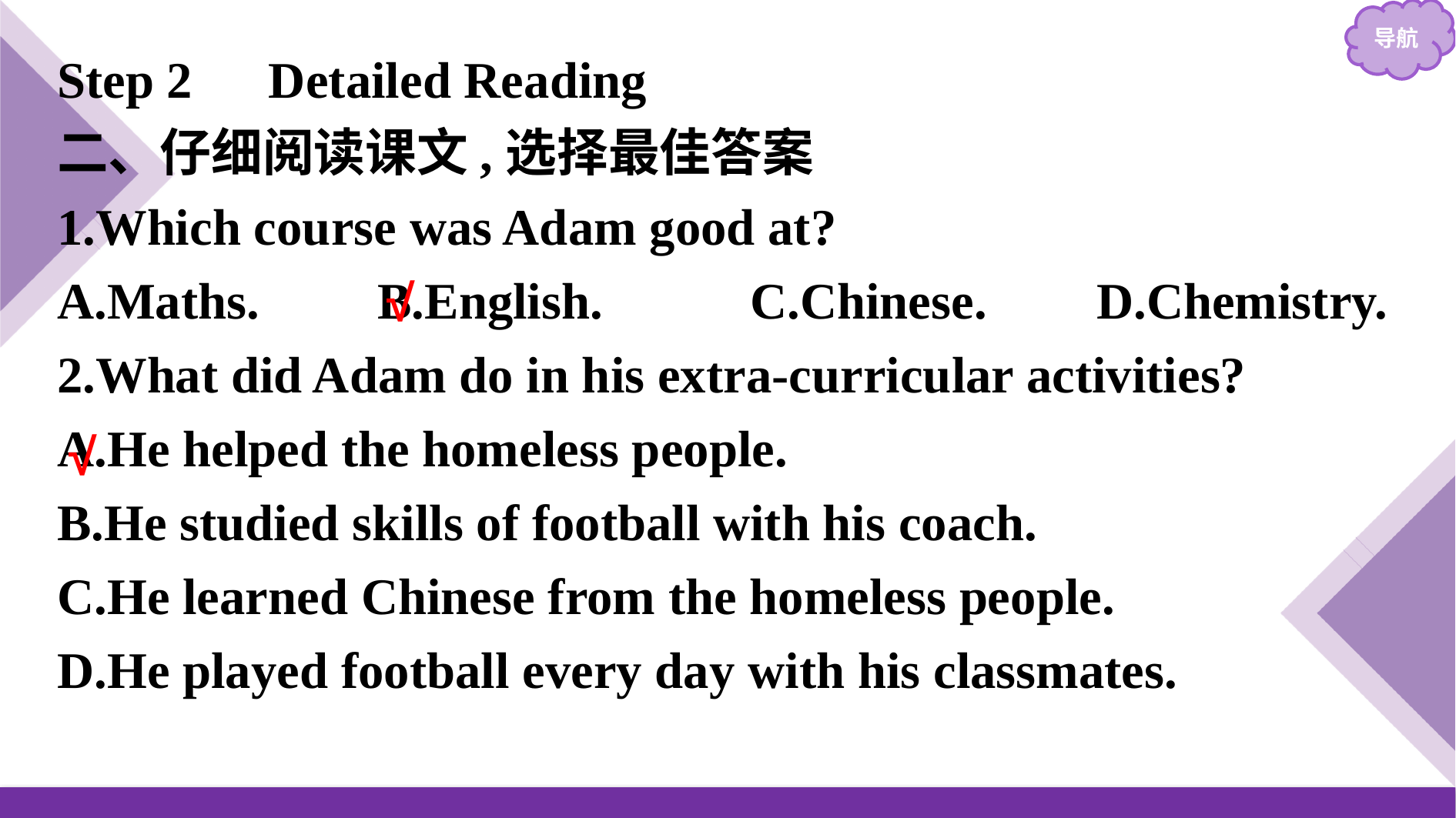

Step 2　Detailed Reading
二、仔细阅读课文,选择最佳答案
1.Which course was Adam good at?
A.Maths.　	B.English.		C.Chinese.	D.Chemistry.
2.What did Adam do in his extra-curricular activities?
A.He helped the homeless people.
B.He studied skills of football with his coach.
C.He learned Chinese from the homeless people.
D.He played football every day with his classmates.
√
√